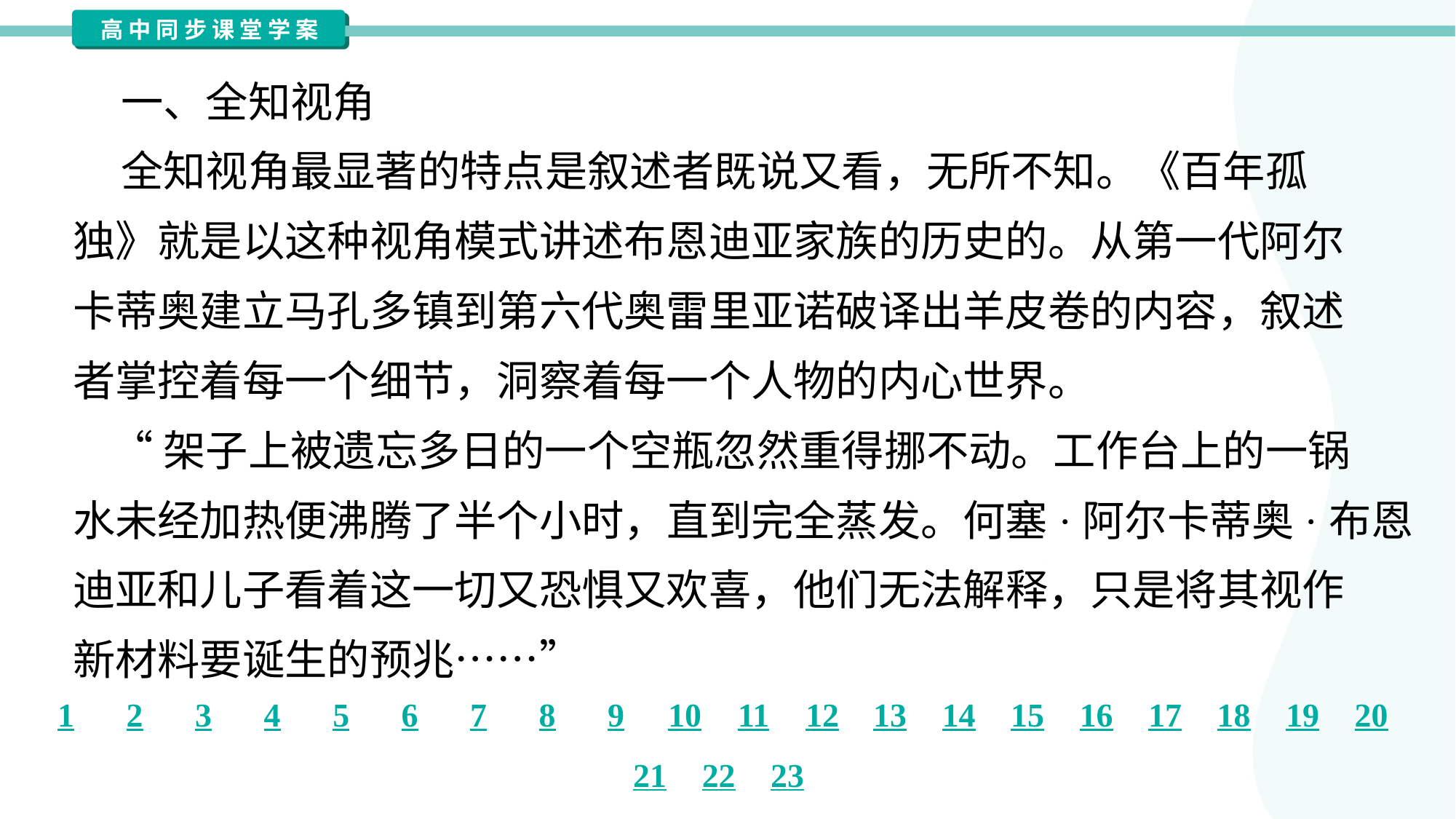

一、全知视角
    全知视角最显著的特点是叙述者既说又看，无所不知。《百年孤
独》就是以这种视角模式讲述布恩迪亚家族的历史的。从第一代阿尔
卡蒂奥建立马孔多镇到第六代奥雷里亚诺破译出羊皮卷的内容，叙述
者掌控着每一个细节，洞察着每一个人物的内心世界。
    “架子上被遗忘多日的一个空瓶忽然重得挪不动。工作台上的一锅
水未经加热便沸腾了半个小时，直到完全蒸发。何塞·阿尔卡蒂奥·布恩
迪亚和儿子看着这一切又恐惧又欢喜，他们无法解释，只是将其视作
新材料要诞生的预兆……”